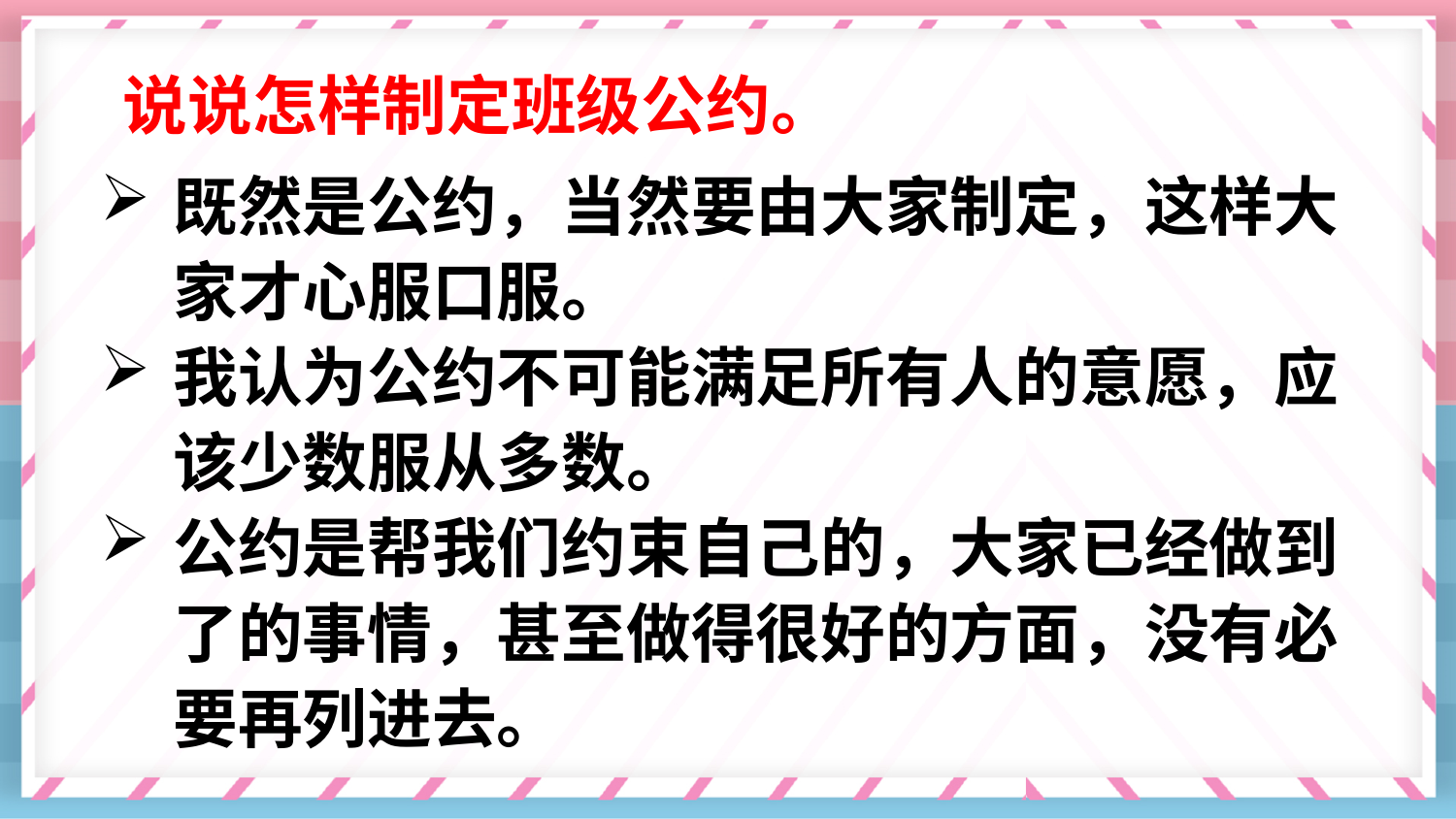

说说怎样制定班级公约。
既然是公约，当然要由大家制定，这样大家才心服口服。
我认为公约不可能满足所有人的意愿，应该少数服从多数。
公约是帮我们约束自己的，大家已经做到了的事情，甚至做得很好的方面，没有必要再列进去。